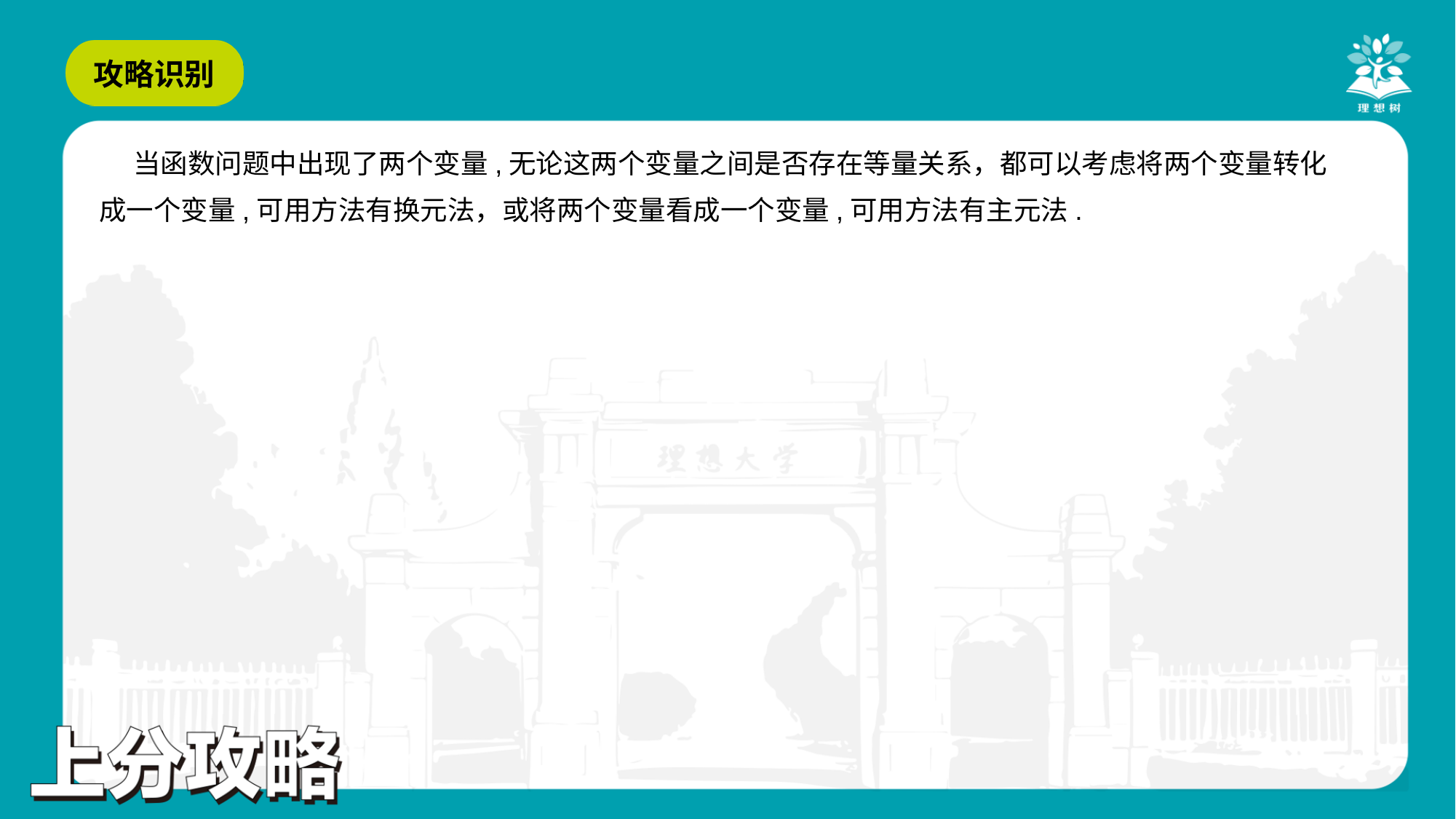

当函数问题中出现了两个变量,无论这两个变量之间是否存在等量关系，都可以考虑将两个变量转化
成一个变量,可用方法有换元法，或将两个变量看成一个变量,可用方法有主元法.